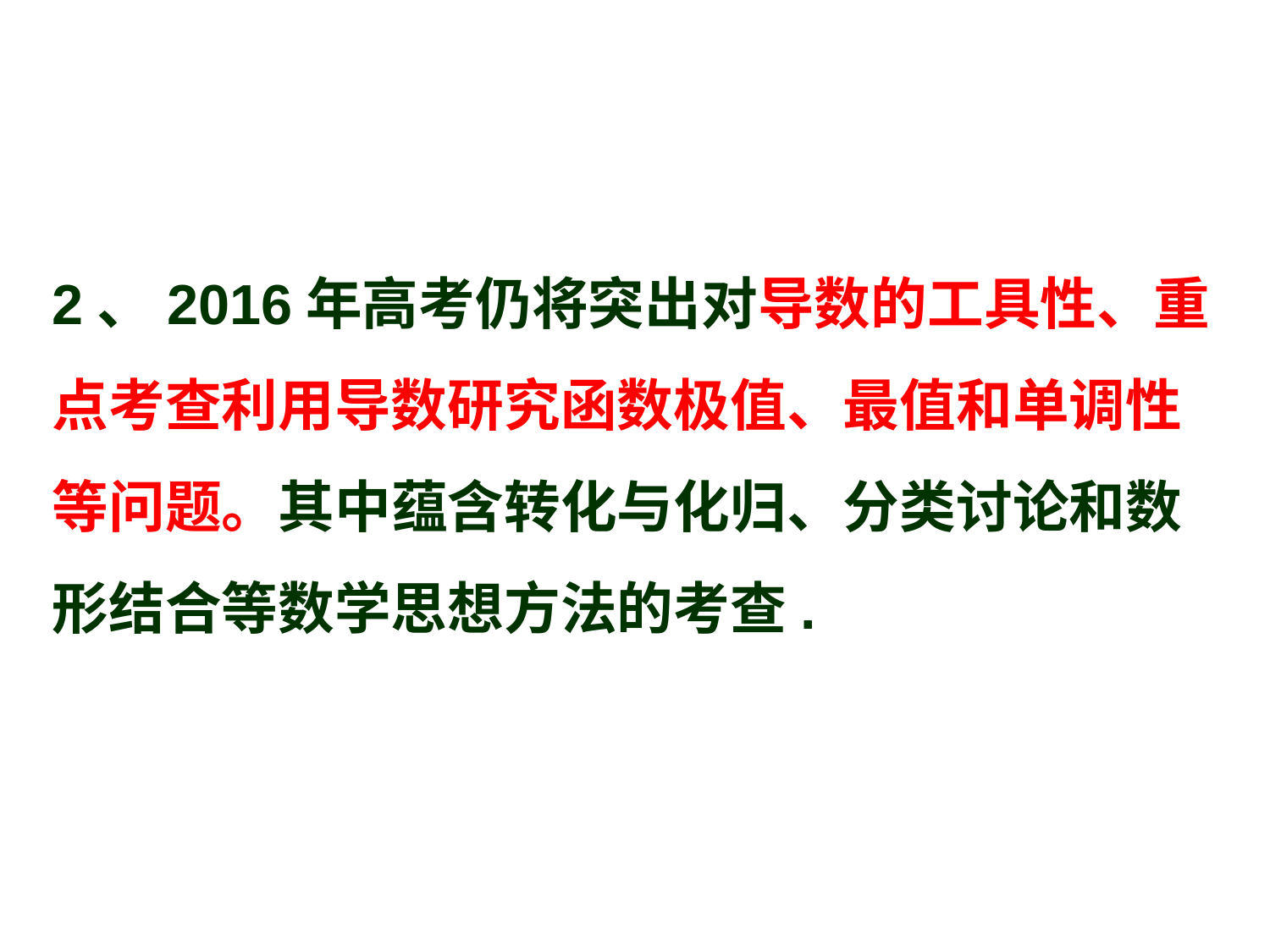

2、2016年高考仍将突出对导数的工具性、重点考查利用导数研究函数极值、最值和单调性等问题。其中蕴含转化与化归、分类讨论和数形结合等数学思想方法的考查.